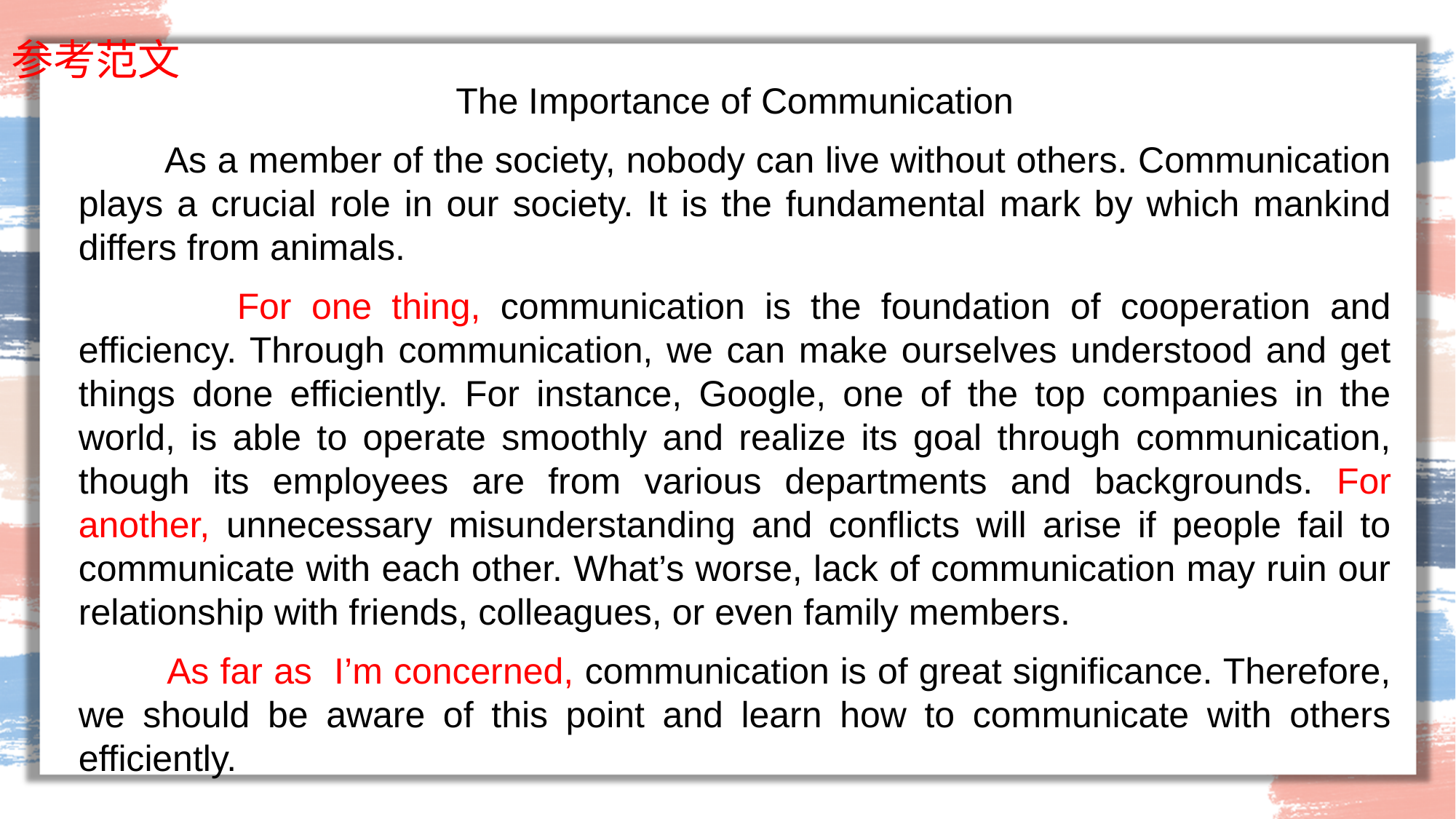

# 参考范文
The Importance of Communication
        As a member of the society, nobody can live without others. Communication plays a crucial role in our society. It is the fundamental mark by which mankind differs from animals.
        For one thing, communication is the foundation of cooperation and efficiency. Through communication, we can make ourselves understood and get things done efficiently. For instance, Google, one of the top companies in the world, is able to operate smoothly and realize its goal through communication, though its employees are from various departments and backgrounds. For another, unnecessary misunderstanding and conflicts will arise if people fail to communicate with each other. What’s worse, lack of communication may ruin our relationship with friends, colleagues, or even family members.
        As far as  I’m concerned, communication is of great significance. Therefore, we should be aware of this point and learn how to communicate with others efficiently.